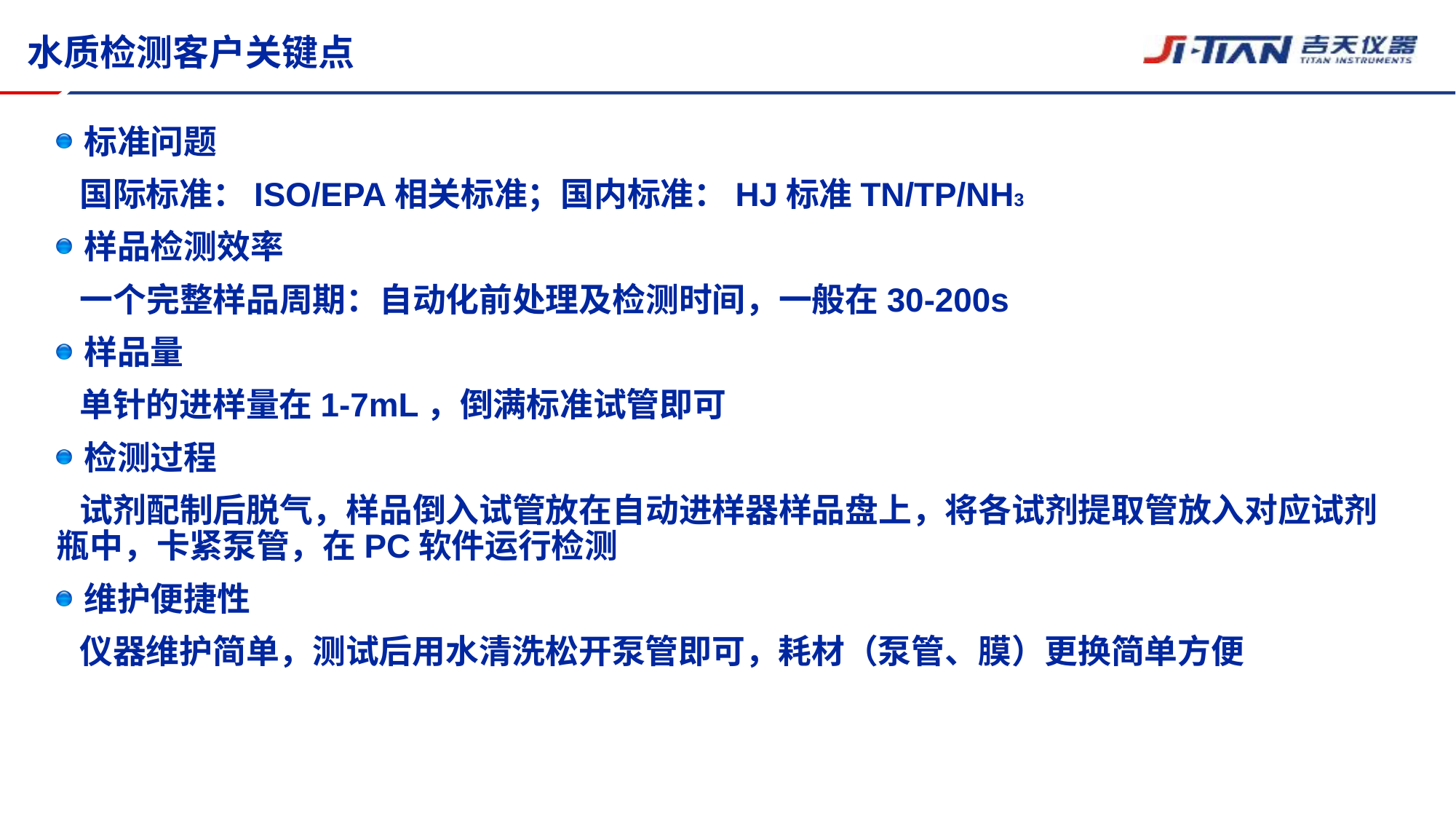

# 水质检测客户关键点
标准问题
  国际标准：ISO/EPA相关标准；国内标准：HJ标准TN/TP/NH3
样品检测效率
  一个完整样品周期：自动化前处理及检测时间，一般在30-200s
样品量
  单针的进样量在1-7mL，倒满标准试管即可
检测过程
  试剂配制后脱气，样品倒入试管放在自动进样器样品盘上，将各试剂提取管放入对应试剂瓶中，卡紧泵管，在PC软件运行检测
维护便捷性
  仪器维护简单，测试后用水清洗松开泵管即可，耗材（泵管、膜）更换简单方便